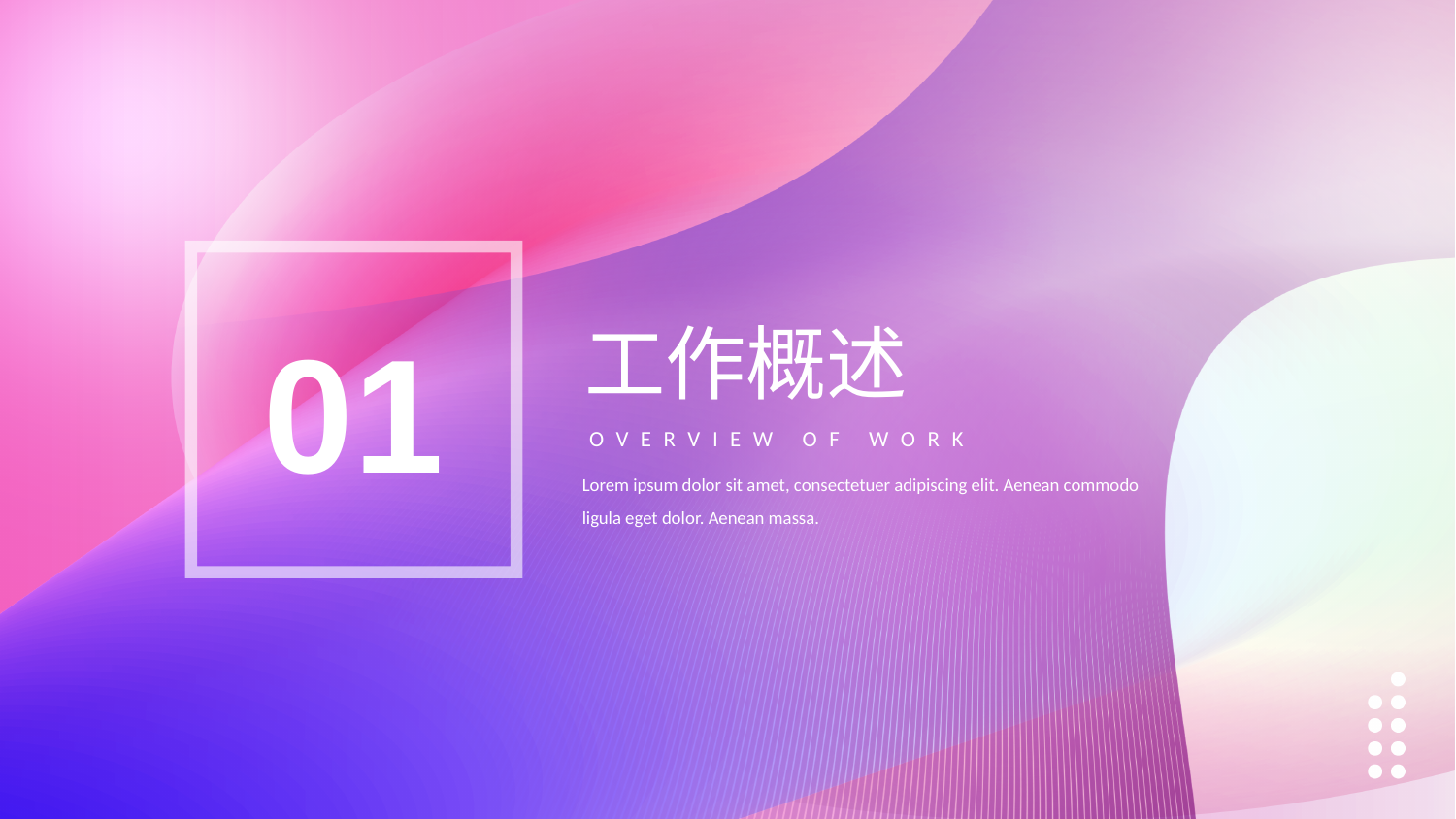

01
工作概述
OVERVIEW OF WORK
Lorem ipsum dolor sit amet, consectetuer adipiscing elit. Aenean commodo ligula eget dolor. Aenean massa.